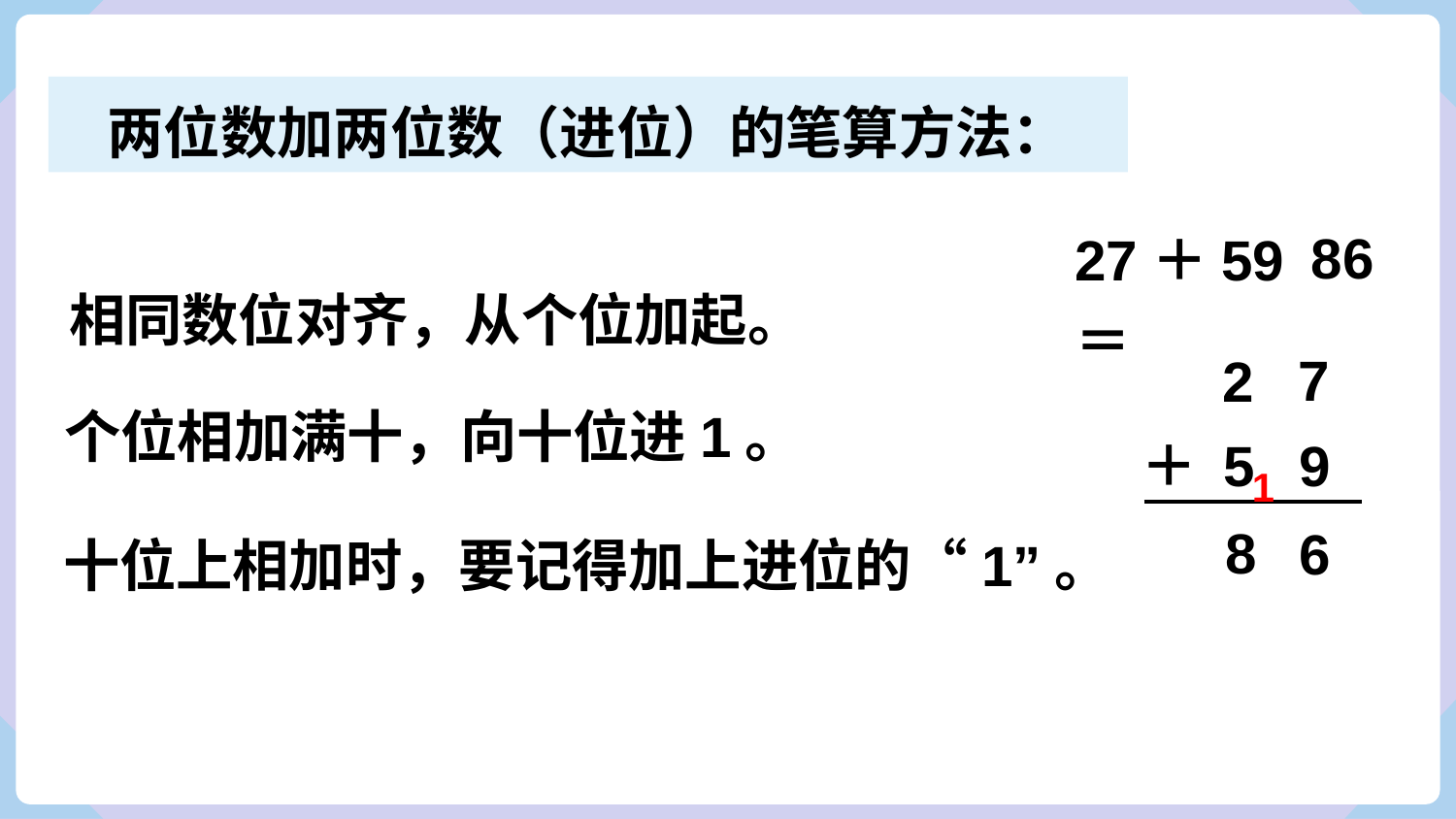

两位数加两位数（进位）的笔算方法：
86
27＋59＝
相同数位对齐，从个位加起。
7
2
5
9
＋
个位相加满十，向十位进1。
1
十位上相加时，要记得加上进位的“1”。
8
6